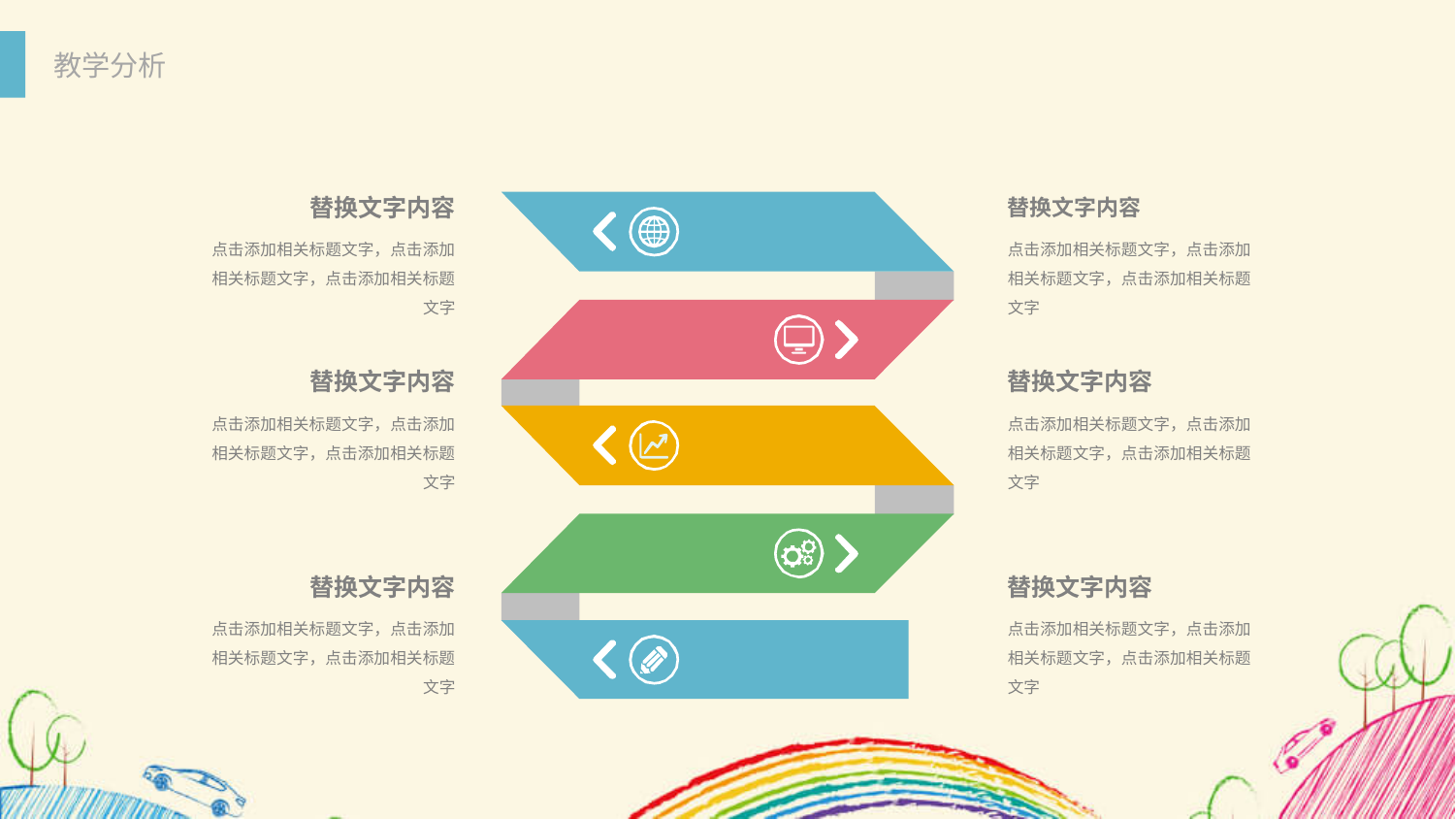

教学分析
替换文字内容
替换文字内容

点击添加相关标题文字，点击添加相关标题文字，点击添加相关标题文字
点击添加相关标题文字，点击添加相关标题文字，点击添加相关标题文字

替换文字内容
替换文字内容

点击添加相关标题文字，点击添加相关标题文字，点击添加相关标题文字
点击添加相关标题文字，点击添加相关标题文字，点击添加相关标题文字

替换文字内容
替换文字内容

点击添加相关标题文字，点击添加相关标题文字，点击添加相关标题文字
点击添加相关标题文字，点击添加相关标题文字，点击添加相关标题文字